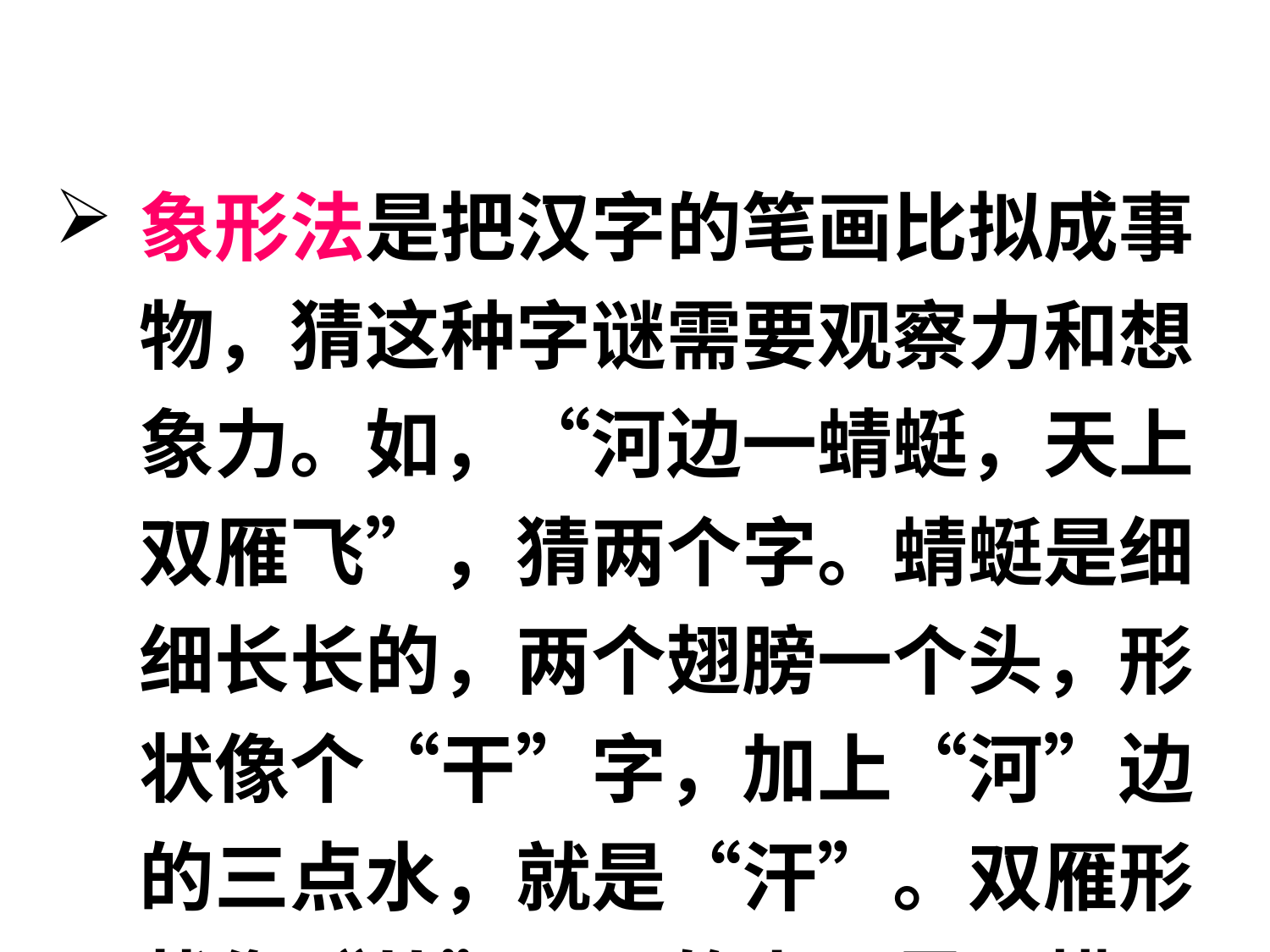

象形法是把汉字的笔画比拟成事物，猜这种字谜需要观察力和想象力。如，“河边一蜻蜓，天上双雁飞”，猜两个字。蜻蜓是细细长长的，两个翅膀一个头，形状像个“干”字，加上“河”边的三点水，就是“汗”。双雁形状像“从”，天的上面是一横，合起来就成了“丛”。